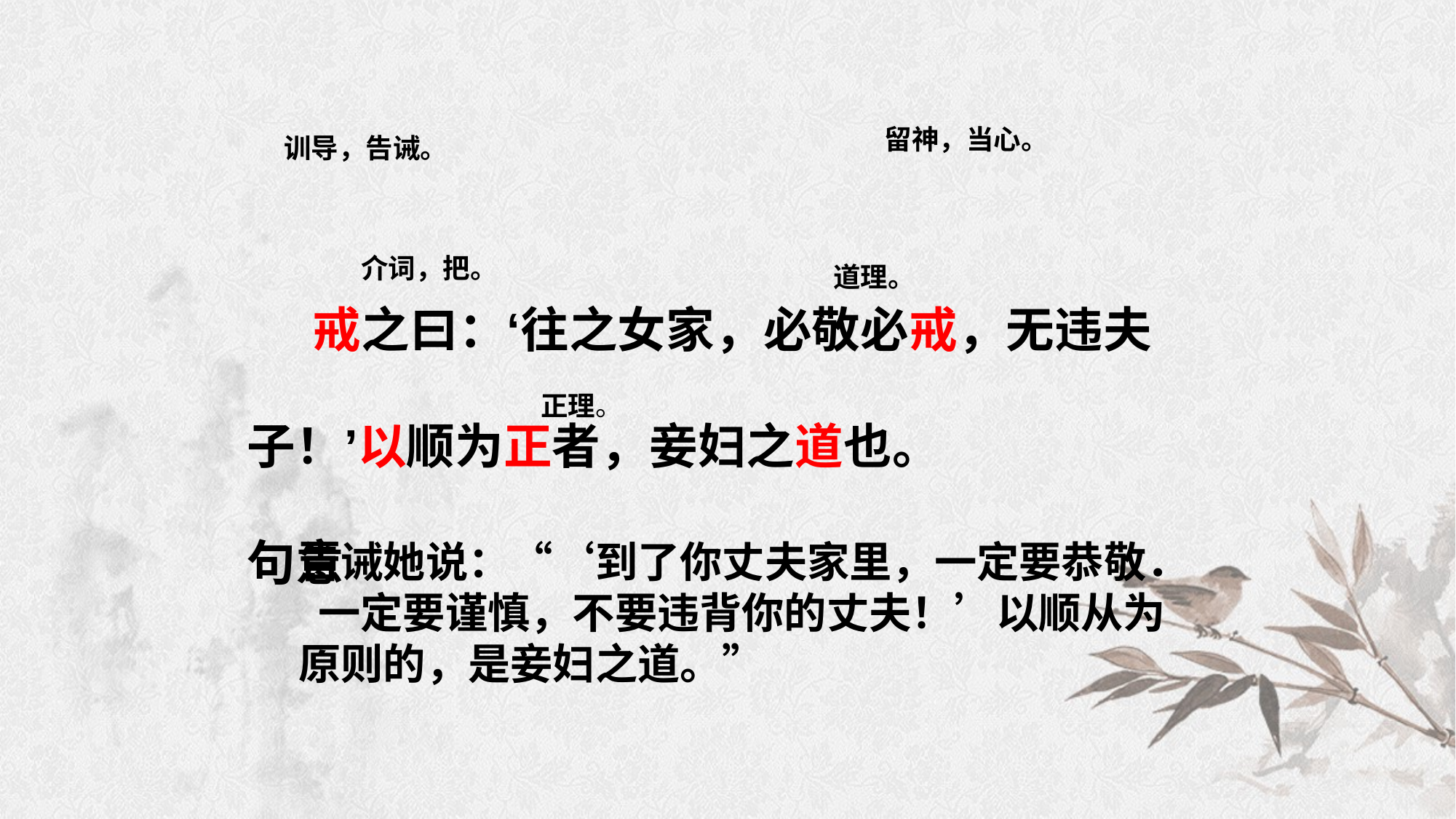

戒之曰：‘往之女家，必敬必戒，无违夫

子！’以顺为正者，妾妇之道也。

句意
留神，当心。
训导，告诫。
介词，把。
道理。
正理。
告诫她说：“‘到了你丈夫家里，一定要恭敬．
 一定要谨慎，不要违背你的丈夫！’以顺从为
原则的，是妾妇之道。”